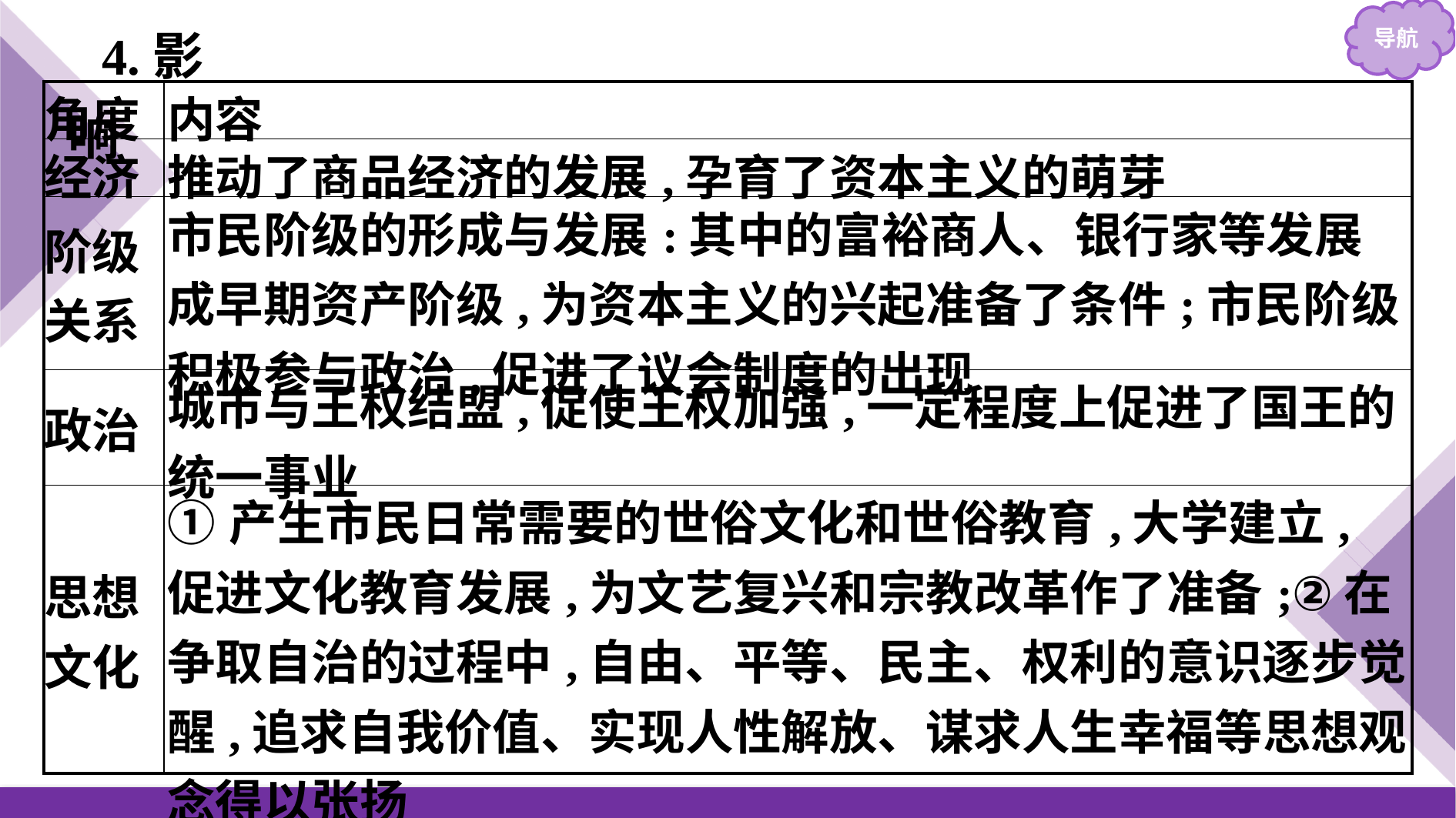

4.影响
| 角度 | 内容 |
| --- | --- |
| 经济 | 推动了商品经济的发展,孕育了资本主义的萌芽 |
| 阶级 关系 | 市民阶级的形成与发展:其中的富裕商人、银行家等发展成早期资产阶级,为资本主义的兴起准备了条件;市民阶级积极参与政治,促进了议会制度的出现 |
| 政治 | 城市与王权结盟,促使王权加强,一定程度上促进了国王的统一事业 |
| 思想 文化 | ①产生市民日常需要的世俗文化和世俗教育,大学建立,促进文化教育发展,为文艺复兴和宗教改革作了准备;②在争取自治的过程中,自由、平等、民主、权利的意识逐步觉醒,追求自我价值、实现人性解放、谋求人生幸福等思想观念得以张扬 |